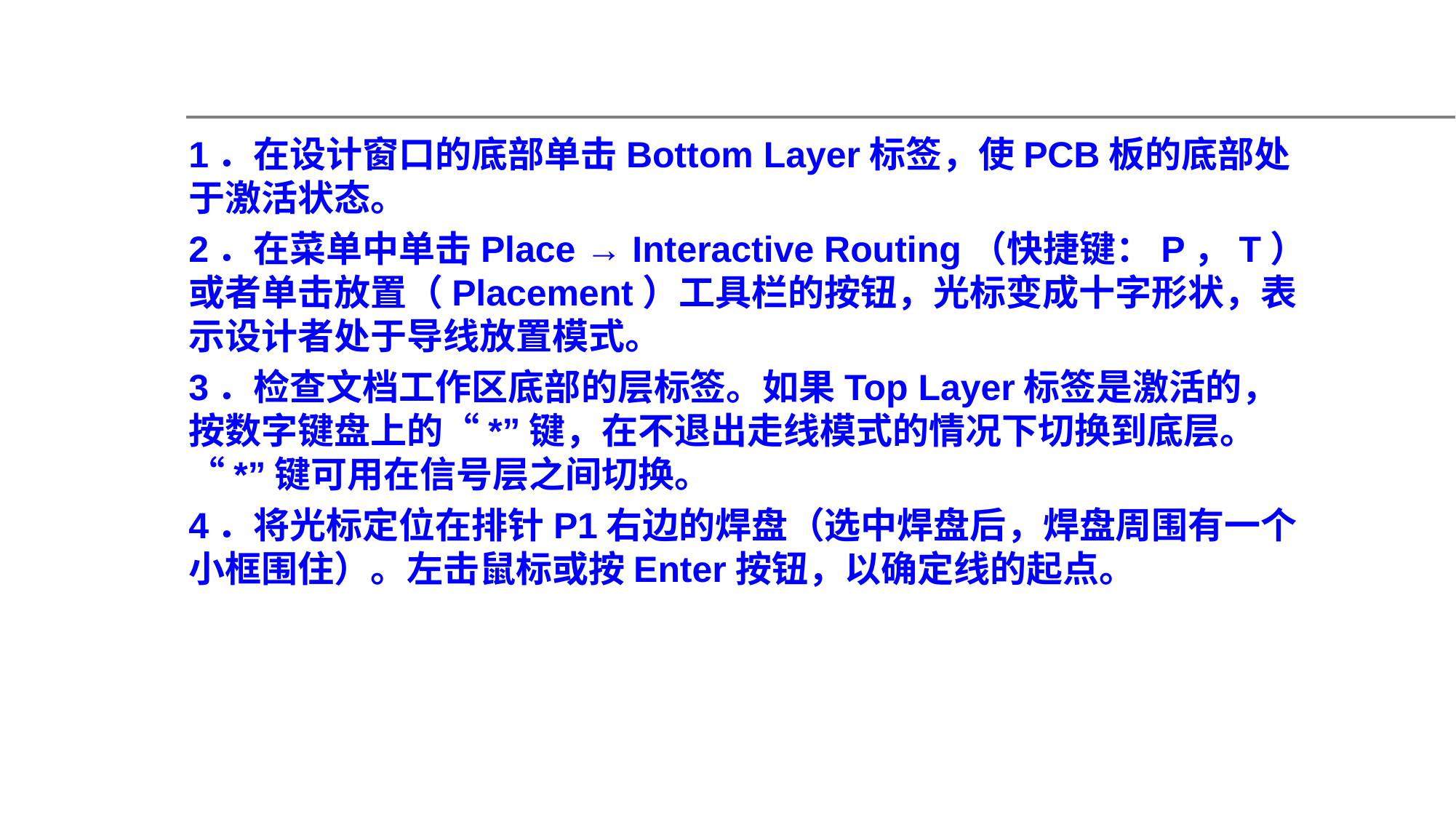

1．在设计窗口的底部单击Bottom Layer标签，使PCB板的底部处于激活状态。
2．在菜单中单击Place → Interactive Routing（快捷键：P，T）或者单击放置（Placement）工具栏的按钮，光标变成十字形状，表示设计者处于导线放置模式。
3．检查文档工作区底部的层标签。如果Top Layer标签是激活的，按数字键盘上的“*”键，在不退出走线模式的情况下切换到底层。“*”键可用在信号层之间切换。
4．将光标定位在排针P1右边的焊盘（选中焊盘后，焊盘周围有一个小框围住）。左击鼠标或按Enter按钮，以确定线的起点。